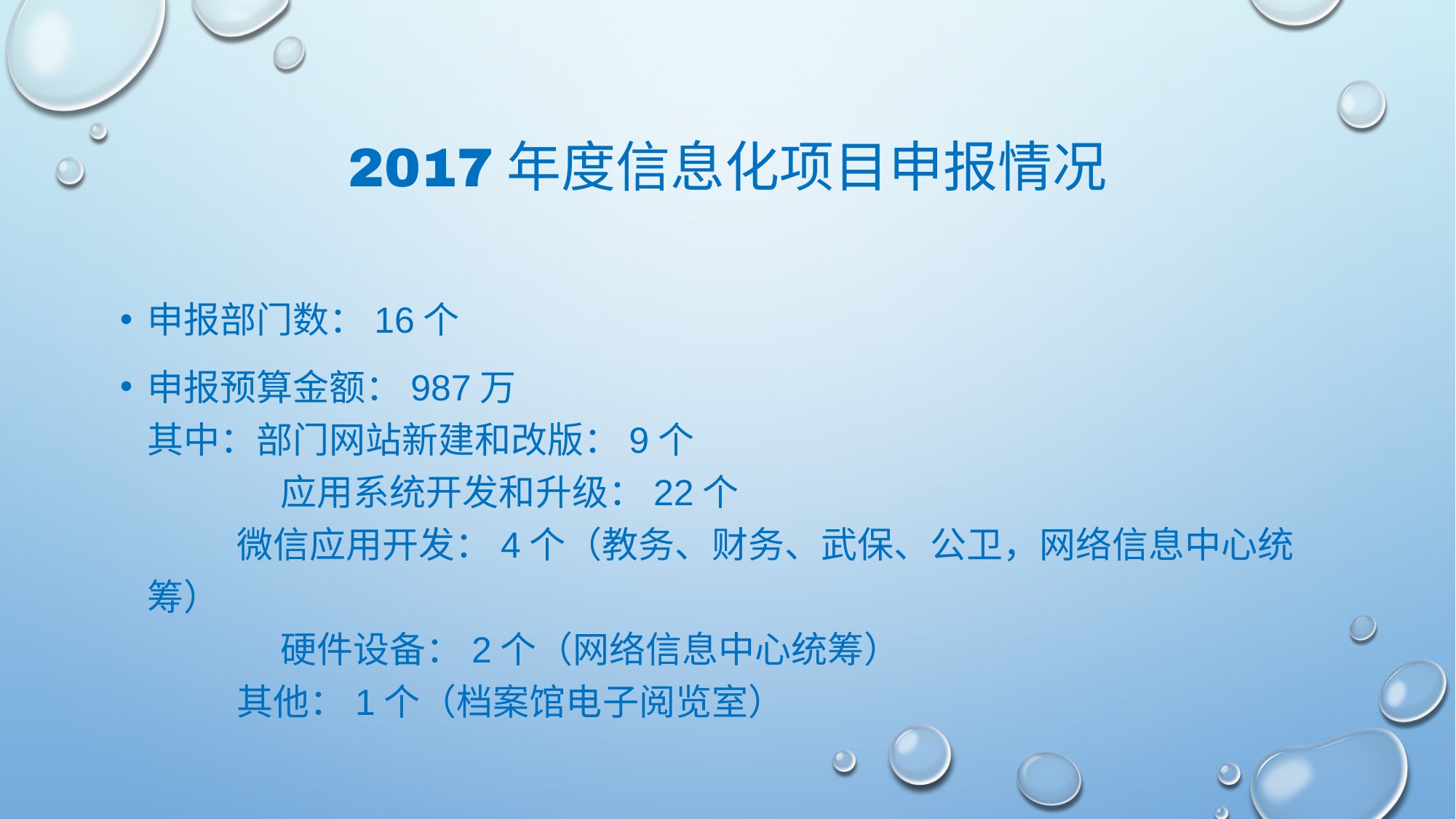

# 2017年度信息化项目申报情况
申报部门数：16个
申报预算金额：987万
其中：部门网站新建和改版：9个
	   应用系统开发和升级：22个
           微信应用开发：4个（教务、财务、武保、公卫，网络信息中心统筹）
	   硬件设备：2个（网络信息中心统筹）
           其他：1个（档案馆电子阅览室）